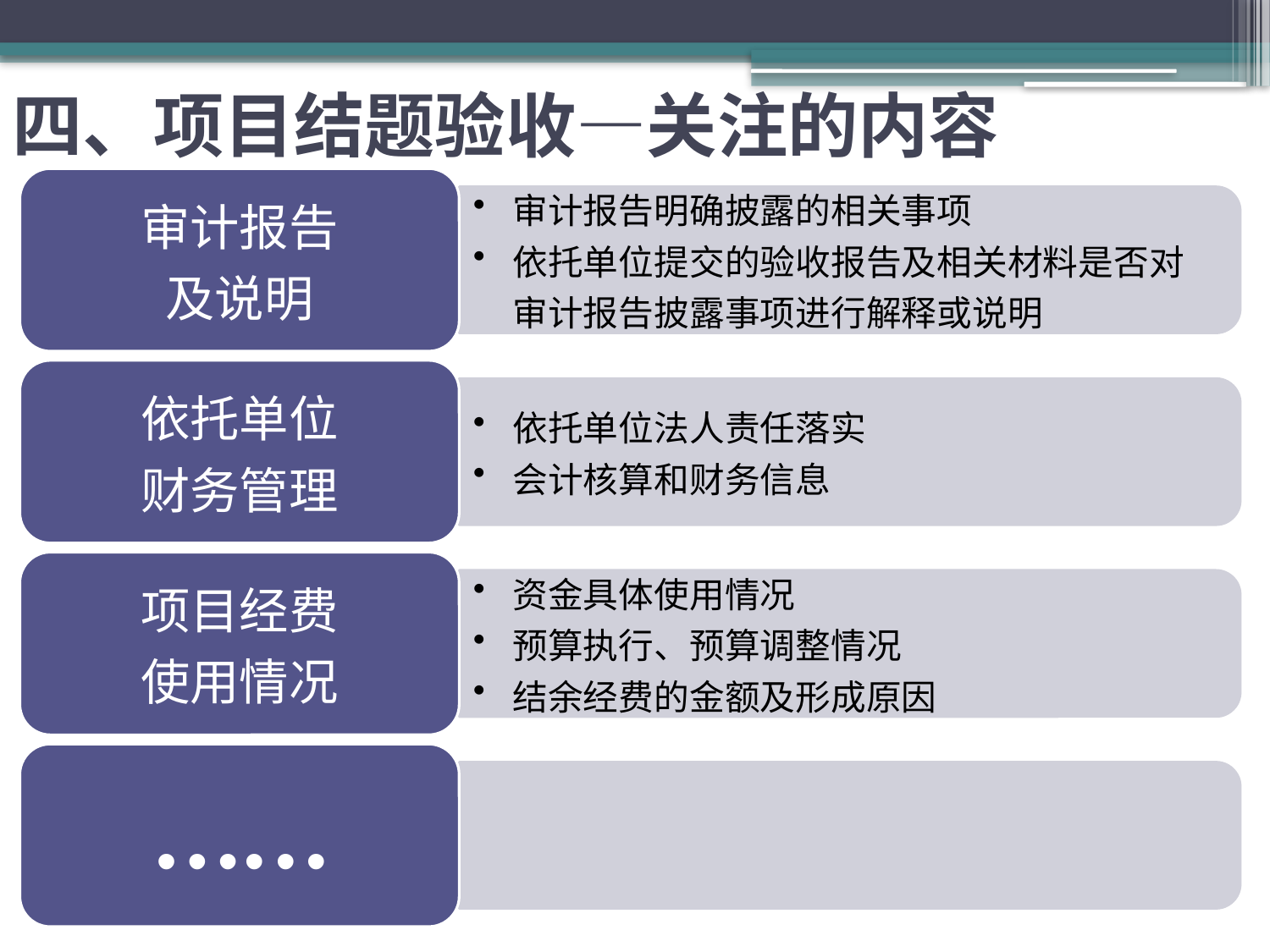

# 四、项目结题验收—关注的内容
审计报告
及说明
审计报告明确披露的相关事项
依托单位提交的验收报告及相关材料是否对审计报告披露事项进行解释或说明
依托单位
财务管理
依托单位法人责任落实
会计核算和财务信息
项目经费
使用情况
资金具体使用情况
预算执行、预算调整情况
结余经费的金额及形成原因
…...